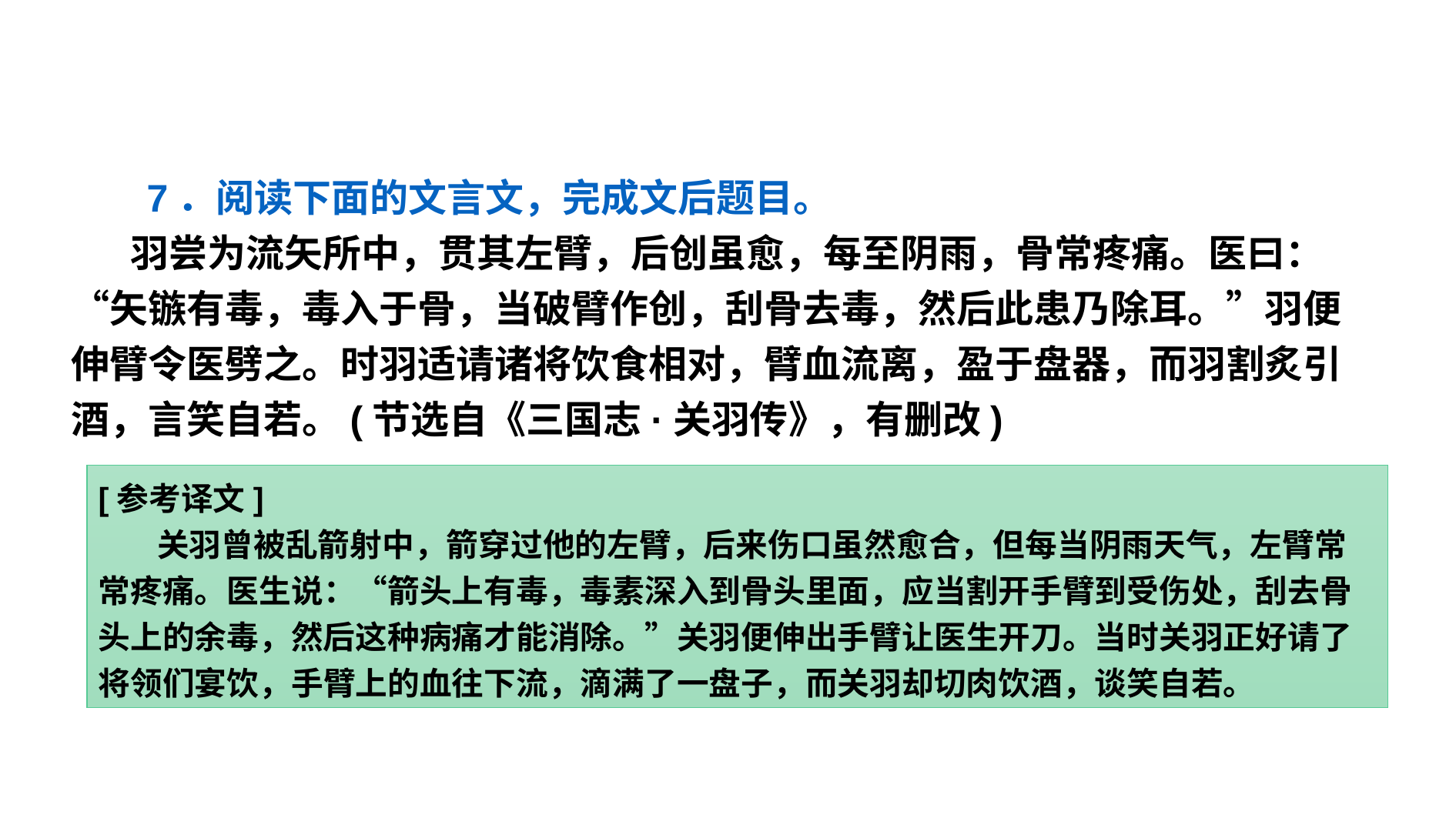

7．阅读下面的文言文，完成文后题目。
       羽尝为流矢所中，贯其左臂，后创虽愈，每至阴雨，骨常疼痛。医曰：“矢镞有毒，毒入于骨，当破臂作创，刮骨去毒，然后此患乃除耳。”羽便伸臂令医劈之。时羽适请诸将饮食相对，臂血流离，盈于盘器，而羽割炙引酒，言笑自若。(节选自《三国志·关羽传》，有删改)
[参考译文]
       关羽曾被乱箭射中，箭穿过他的左臂，后来伤口虽然愈合，但每当阴雨天气，左臂常常疼痛。医生说：“箭头上有毒，毒素深入到骨头里面，应当割开手臂到受伤处，刮去骨头上的余毒，然后这种病痛才能消除。”关羽便伸出手臂让医生开刀。当时关羽正好请了将领们宴饮，手臂上的血往下流，滴满了一盘子，而关羽却切肉饮酒，谈笑自若。